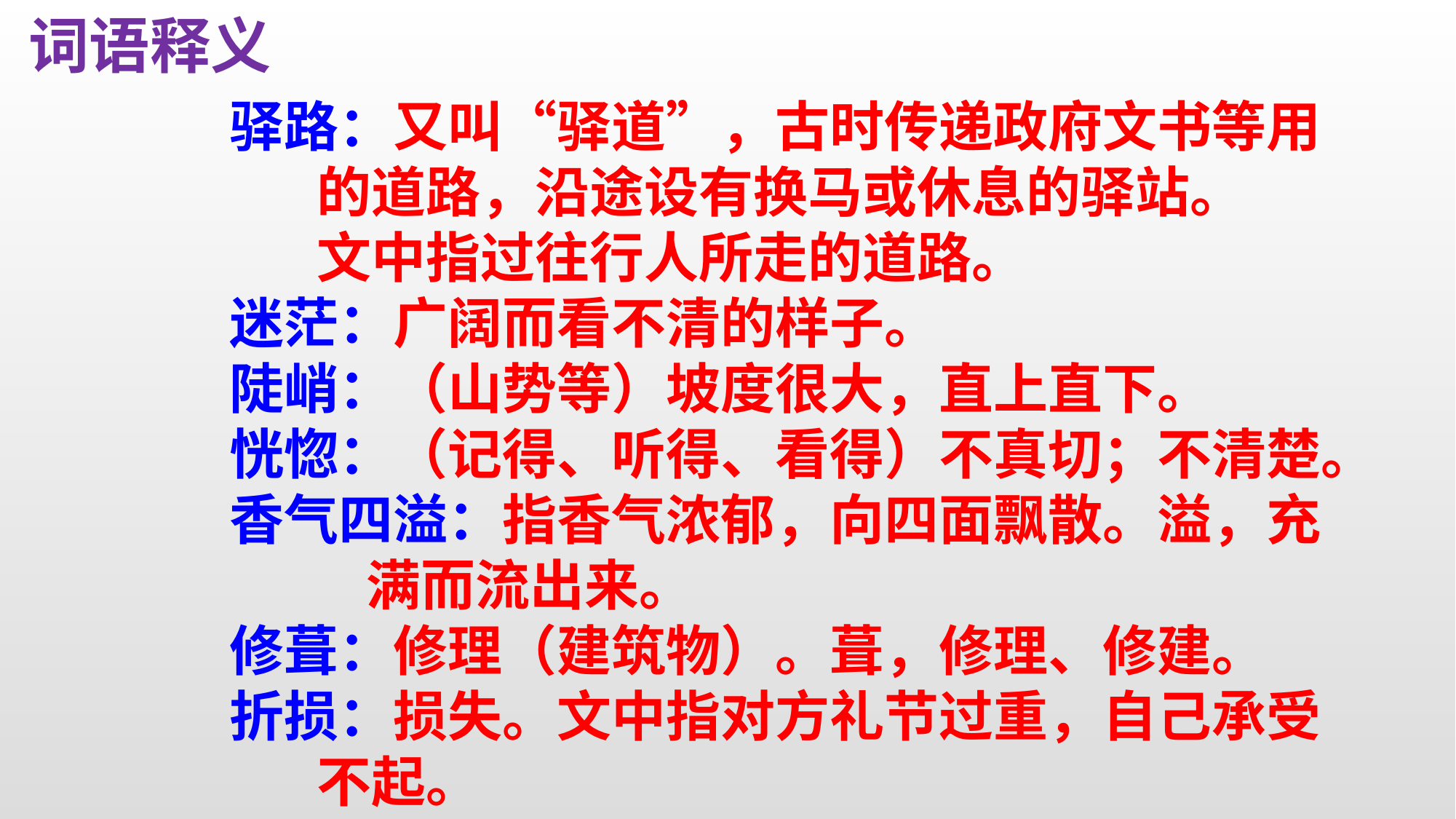

词语释义
驿路：又叫“驿道”，古时传递政府文书等用
      的道路，沿途设有换马或休息的驿站。
      文中指过往行人所走的道路。
迷茫：广阔而看不清的样子。
陡峭：（山势等）坡度很大，直上直下。
恍惚：（记得、听得、看得）不真切；不清楚。
香气四溢：指香气浓郁，向四面飘散。溢，充
          满而流出来。
修葺：修理（建筑物）。葺，修理、修建。
折损：损失。文中指对方礼节过重，自己承受
      不起。